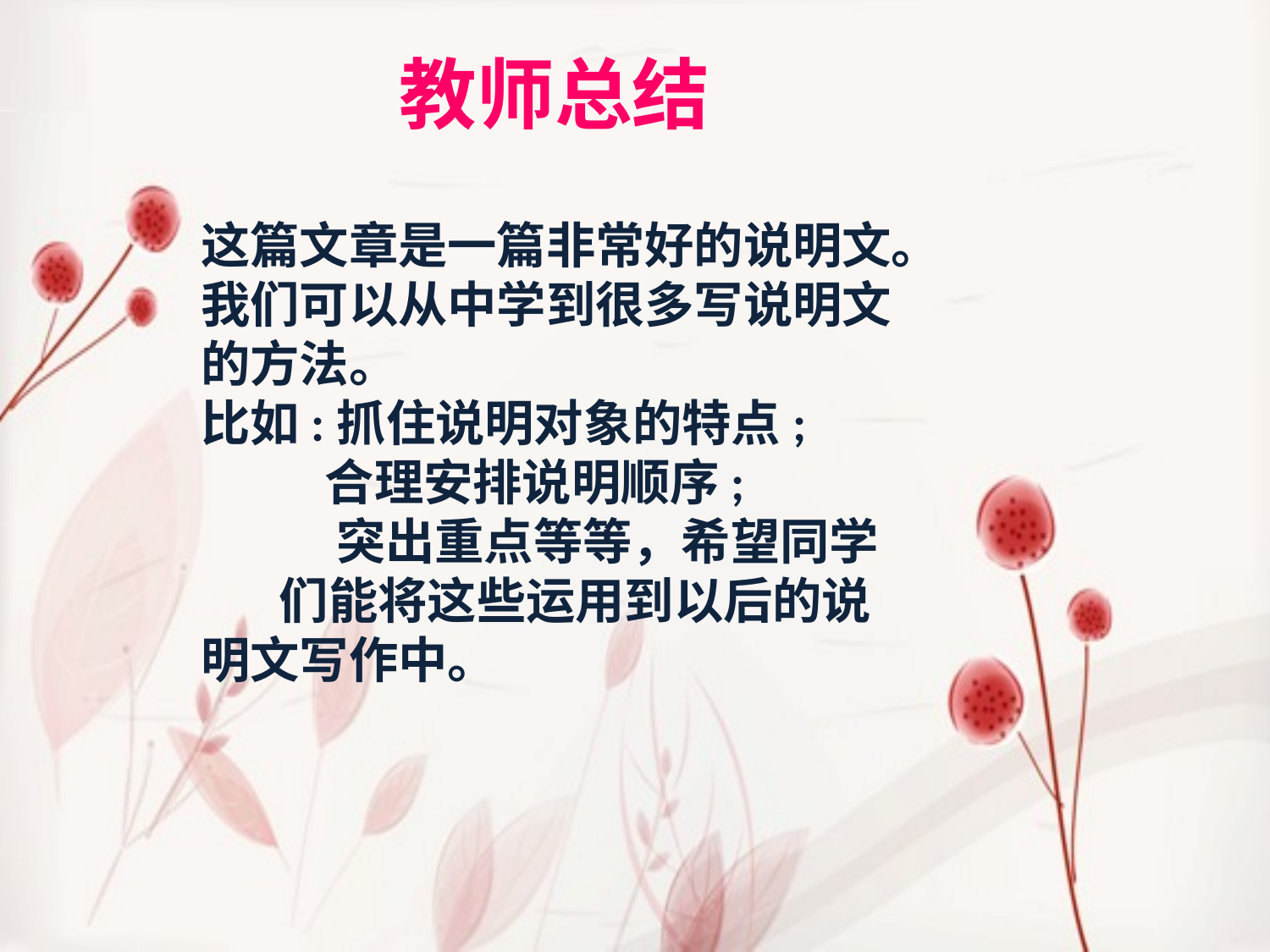

教师总结
这篇文章是一篇非常好的说明文。我们可以从中学到很多写说明文的方法。
比如:抓住说明对象的特点;
          合理安排说明顺序;
           突出重点等等，希望同学          们能将这些运用到以后的说明文写作中。